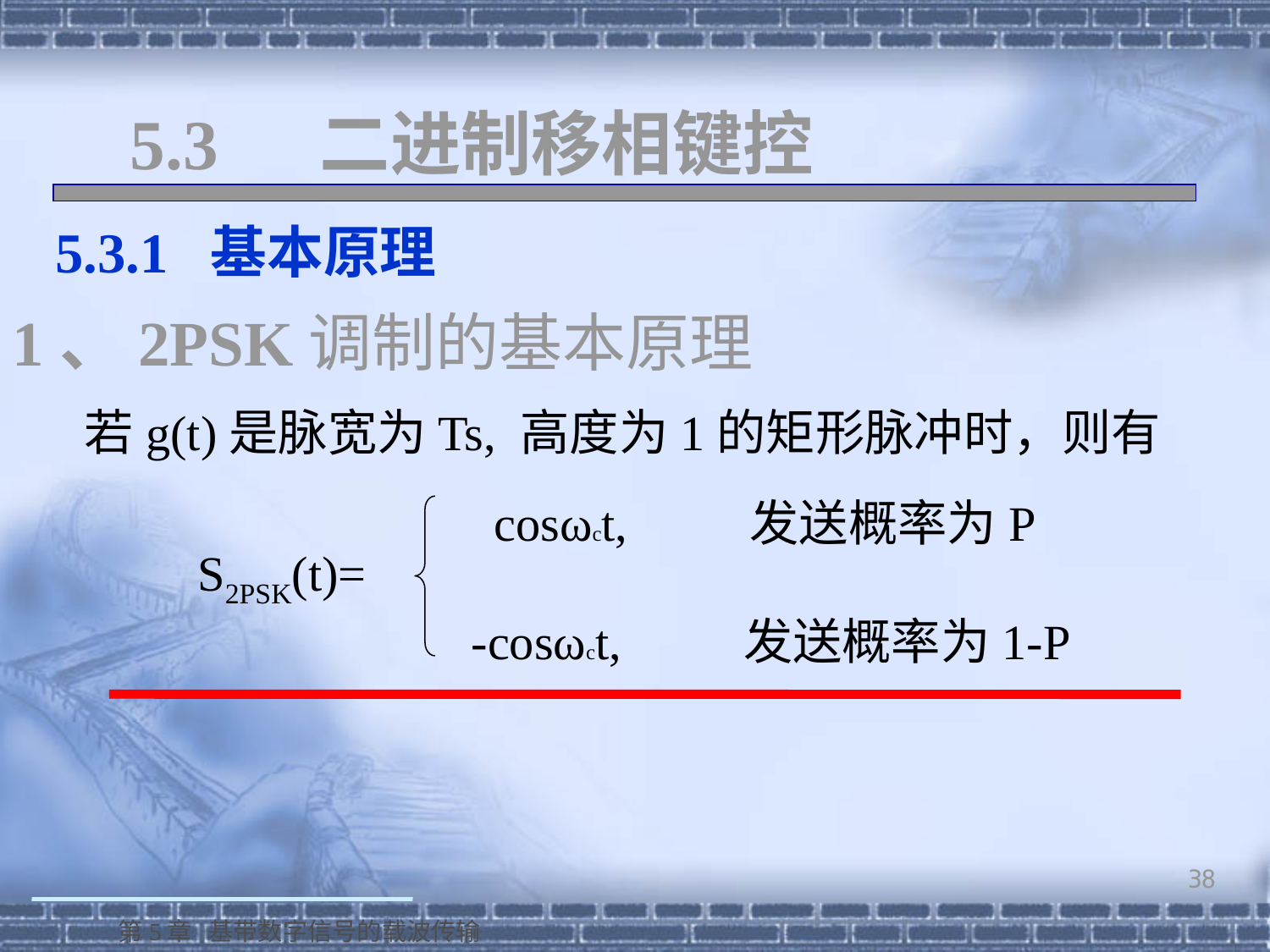

# 5.3  二进制移相键控
   5.3.1  基本原理

1、2PSK调制的基本原理
若g(t)是脉宽为Ts, 高度为1的矩形脉冲时，则有

cosωct,         发送概率为P

 -cosωct,         发送概率为1-P

S2PSK(t)=
38